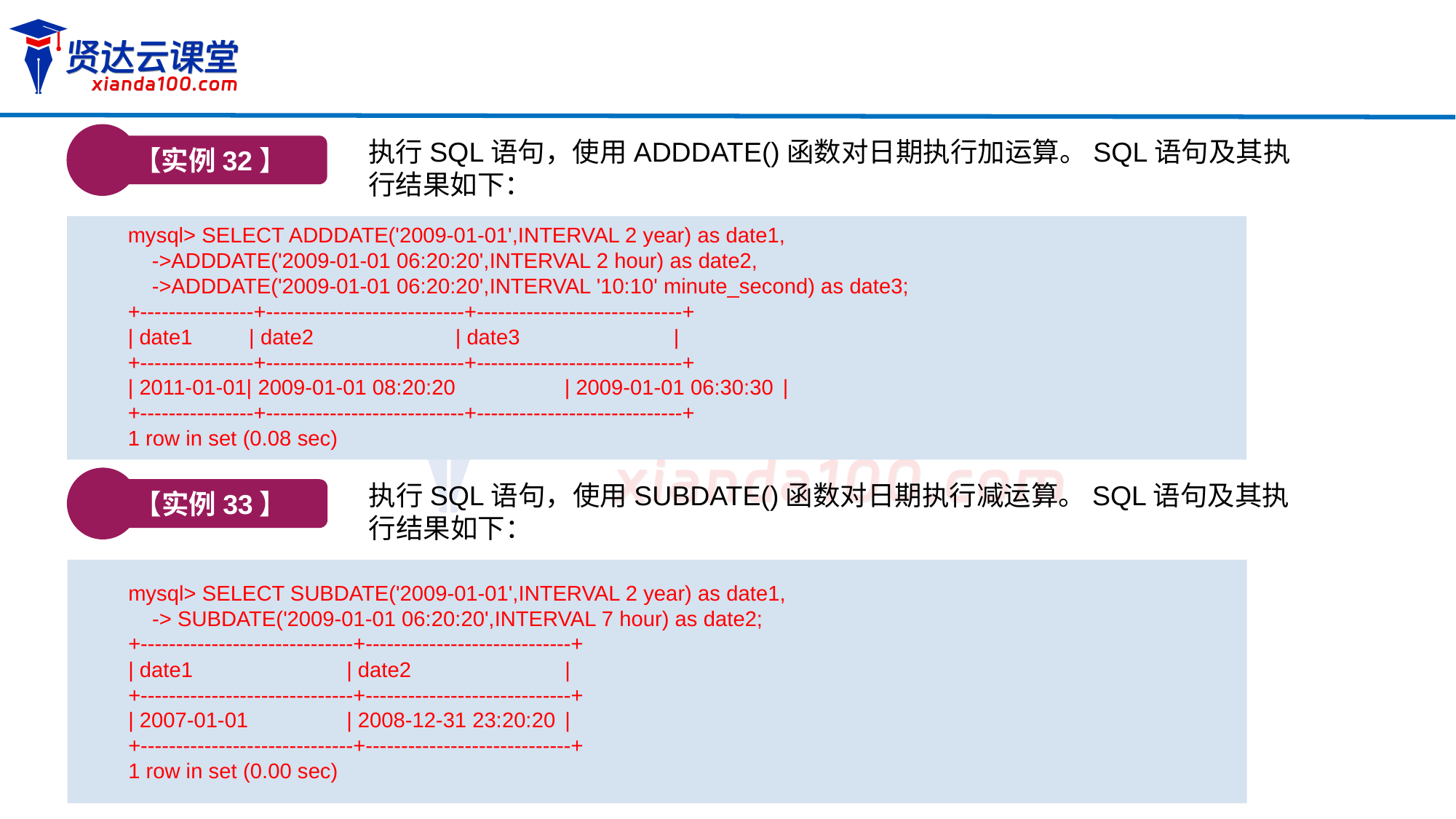

【实例32】
执行SQL语句，使用ADDDATE()函数对日期执行加运算。SQL语句及其执行结果如下：
mysql> SELECT ADDDATE('2009-01-01',INTERVAL 2 year) as date1,
    ->ADDDATE('2009-01-01 06:20:20',INTERVAL 2 hour) as date2,
    ->ADDDATE('2009-01-01 06:20:20',INTERVAL '10:10' minute_second) as date3;
+----------------+----------------------------+-----------------------------+
| date1      	  | date2            	| date3           	|
+----------------+----------------------------+-----------------------------+
| 2011-01-01| 2009-01-01 08:20:20	| 2009-01-01 06:30:30	|
+----------------+----------------------------+-----------------------------+
1 row in set (0.08 sec)

【实例33】
执行SQL语句，使用SUBDATE()函数对日期执行减运算。SQL语句及其执行结果如下：

mysql> SELECT SUBDATE('2009-01-01',INTERVAL 2 year) as date1,
    -> SUBDATE('2009-01-01 06:20:20',INTERVAL 7 hour) as date2;
+------------------------------+-----------------------------+
| date1      		| date2              	|
+------------------------------+-----------------------------+
| 2007-01-01	| 2008-12-31 23:20:20 	|
+------------------------------+-----------------------------+
1 row in set (0.00 sec)